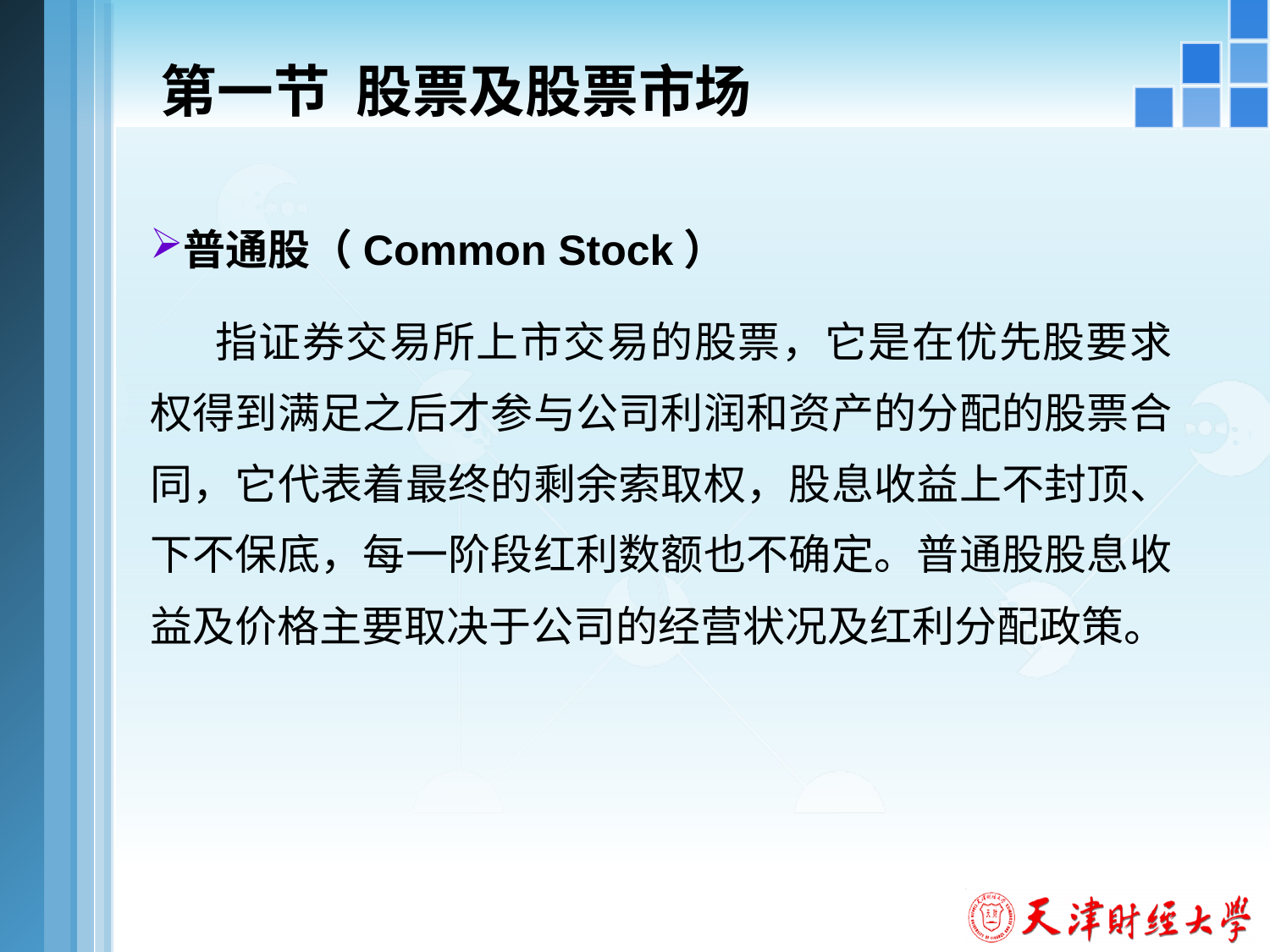

# 第一节  股票及股票市场
普通股（Common Stock）
     指证券交易所上市交易的股票，它是在优先股要求权得到满足之后才参与公司利润和资产的分配的股票合同，它代表着最终的剩余索取权，股息收益上不封顶、下不保底，每一阶段红利数额也不确定。普通股股息收益及价格主要取决于公司的经营状况及红利分配政策。